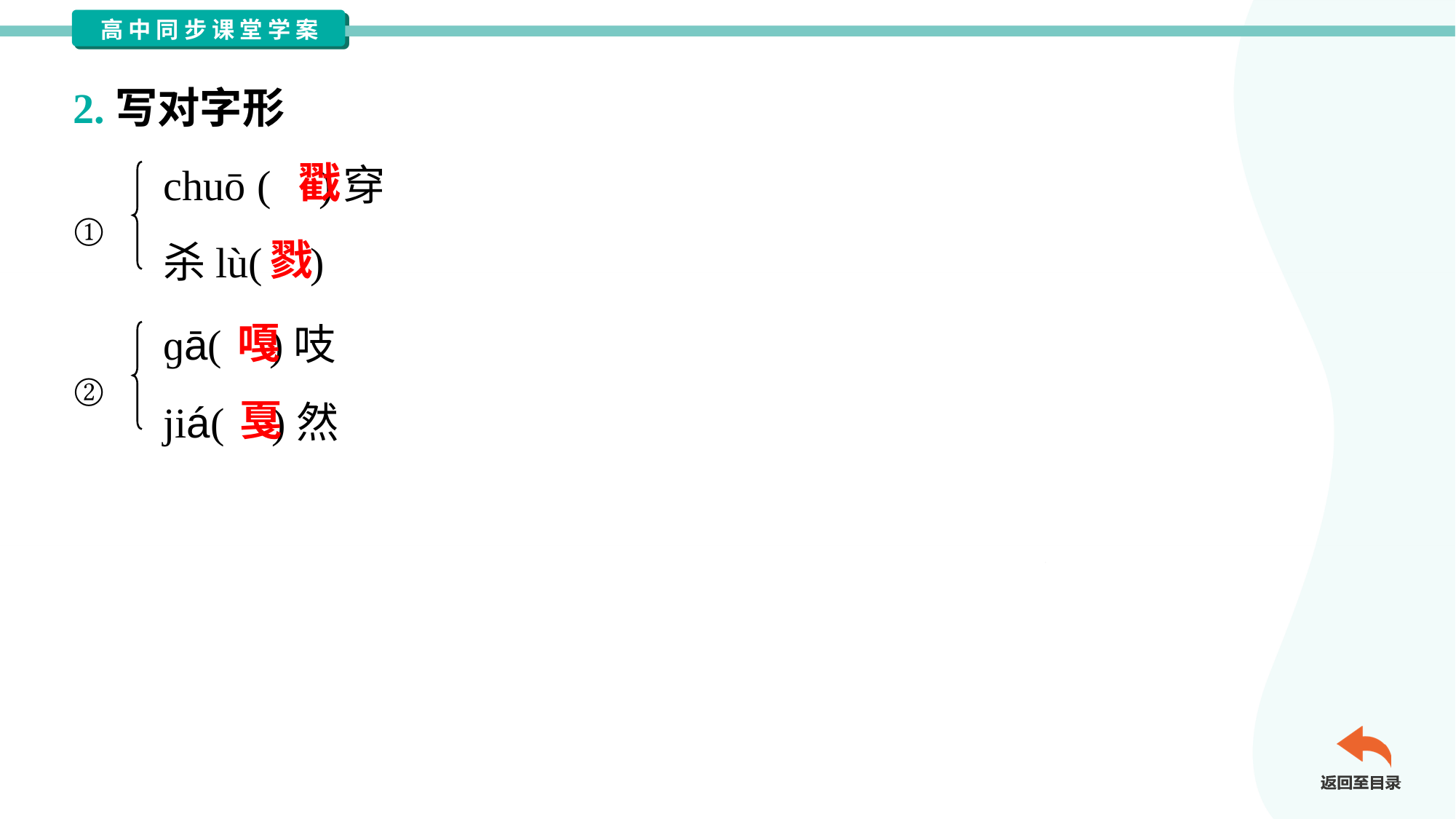

2.写对字形
chuō (    )穿
杀lù(    )
戳

①

戮
ɡā(    )吱
jiá(    )然
嘎

②

戛